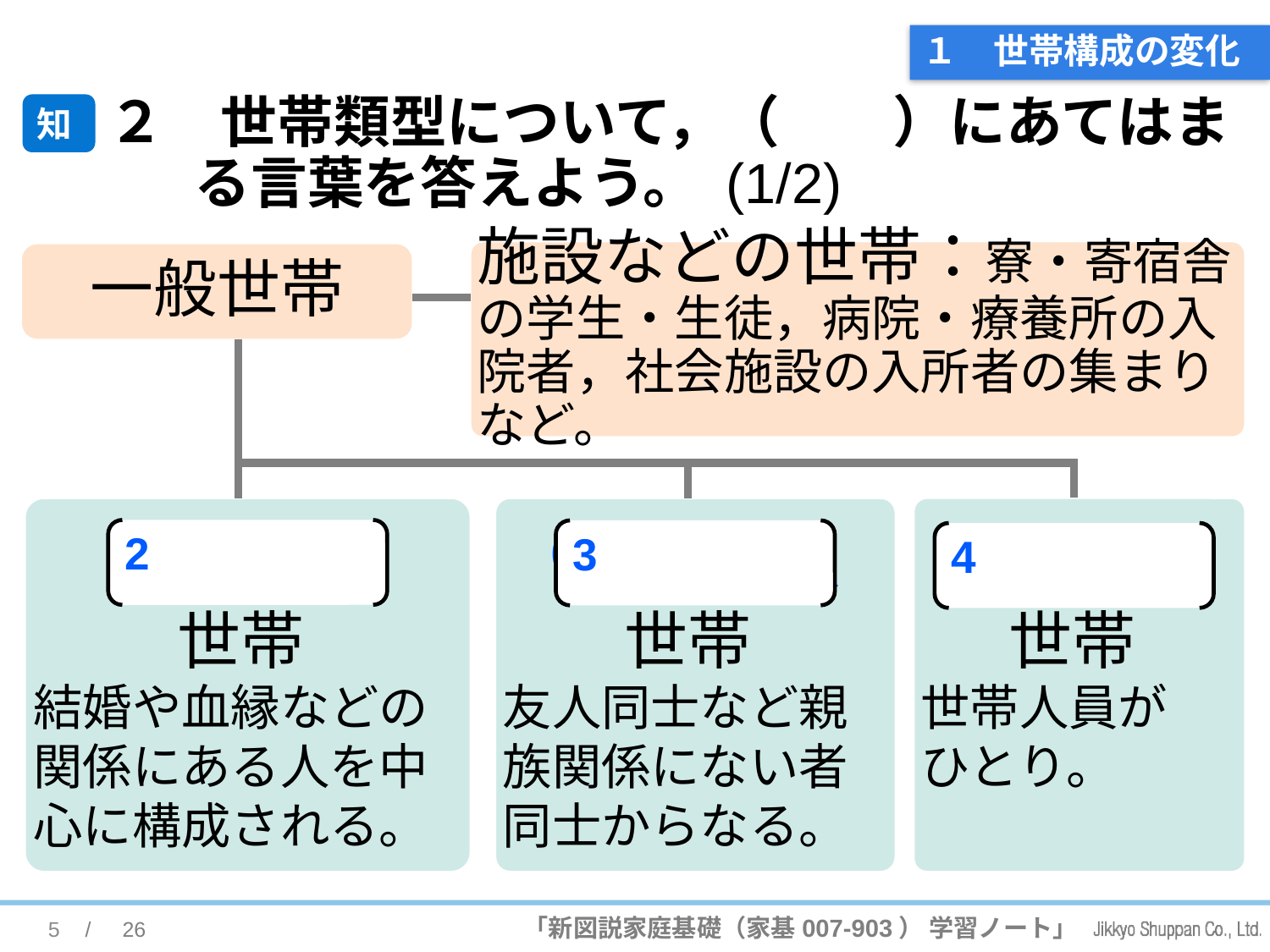

# １　世帯構成の変化
２　世帯類型について，（　　）にあてはまる言葉を答えよう。 (1/2)
知
施設などの世帯：寮・寄宿舎の学生・生徒，病院・療養所の入院者，社会施設の入所者の集まりなど。
一般世帯
(2) 親族
世帯
結婚や血縁などの関係にある人を中心に構成される。
(3) 非親族
世帯
友人同士など親族関係にない者同士からなる。
(4) 単独
世帯
世帯人員が
ひとり。

2
3
4
5